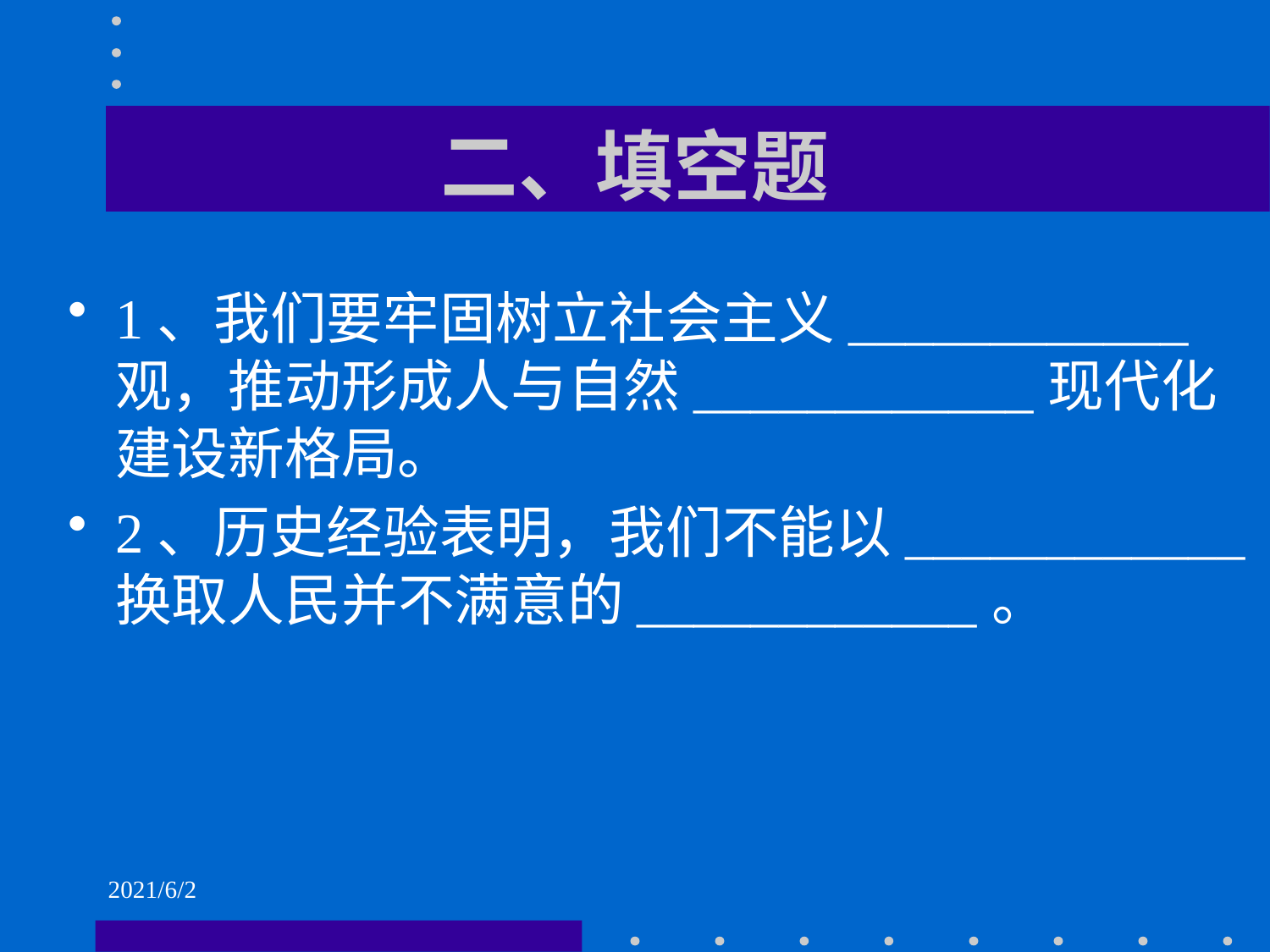

# 二、填空题
1、我们要牢固树立社会主义____________观，推动形成人与自然____________现代化建设新格局。
2、历史经验表明，我们不能以____________换取人民并不满意的____________。
2021/6/2